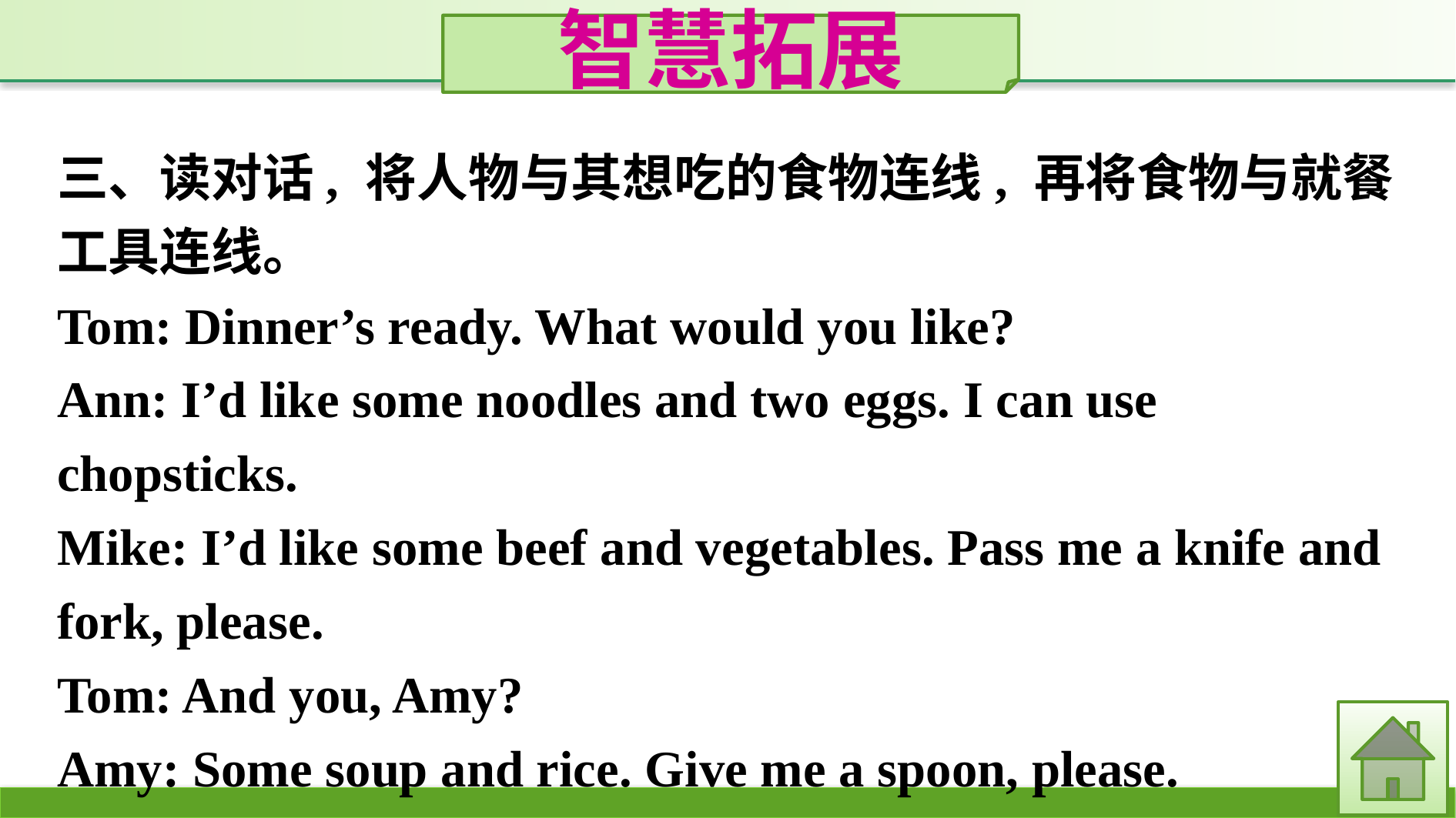

智慧拓展
三、读对话, 将人物与其想吃的食物连线, 再将食物与就餐工具连线。
Tom: Dinner’s ready. What would you like?
Ann: I’d like some noodles and two eggs. I can use chopsticks.
Mike: I’d like some beef and vegetables. Pass me a knife and fork, please.
Tom: And you, Amy?
Amy: Some soup and rice. Give me a spoon, please.